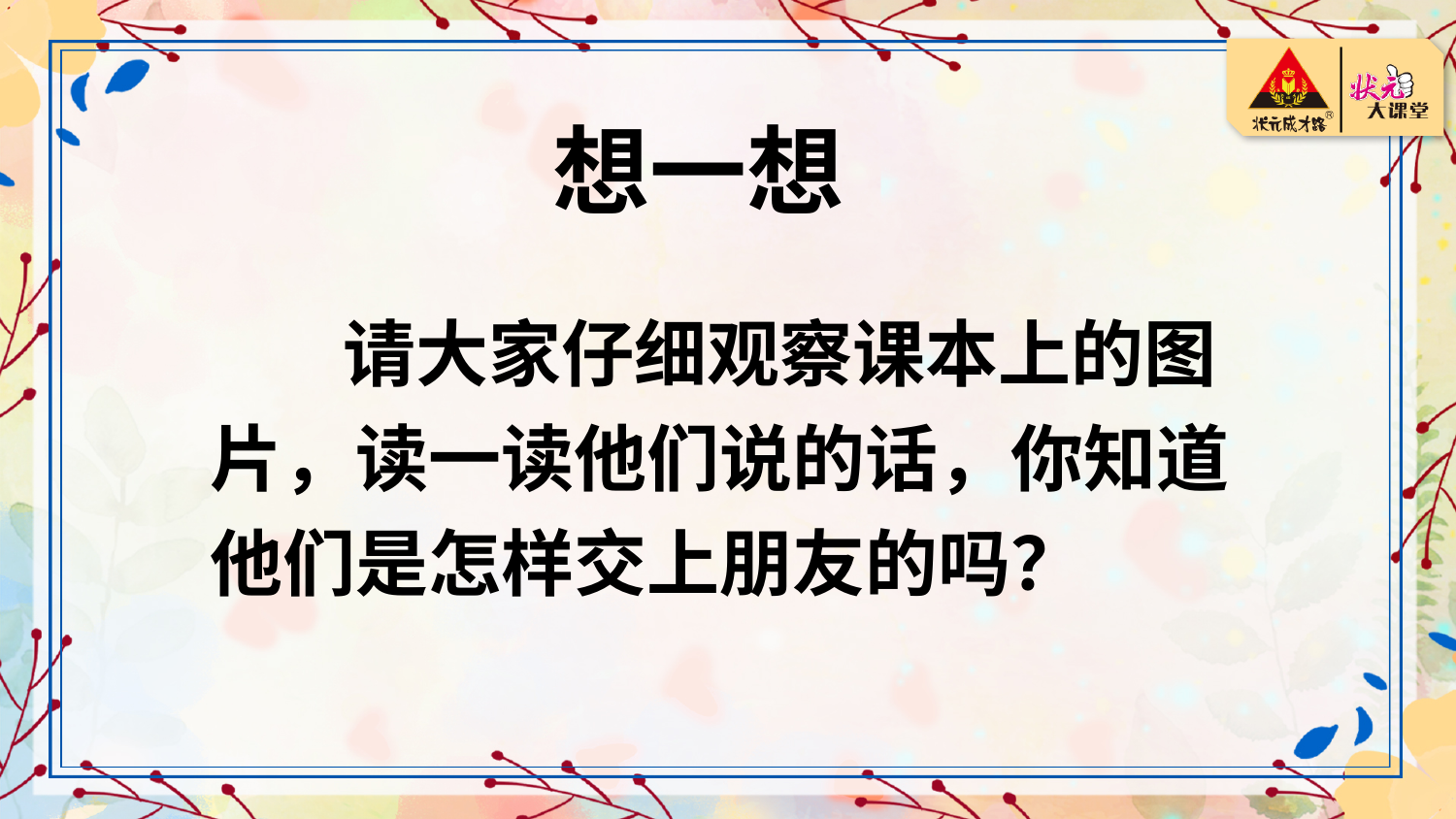

想一想
       请大家仔细观察课本上的图片，读一读他们说的话，你知道他们是怎样交上朋友的吗？